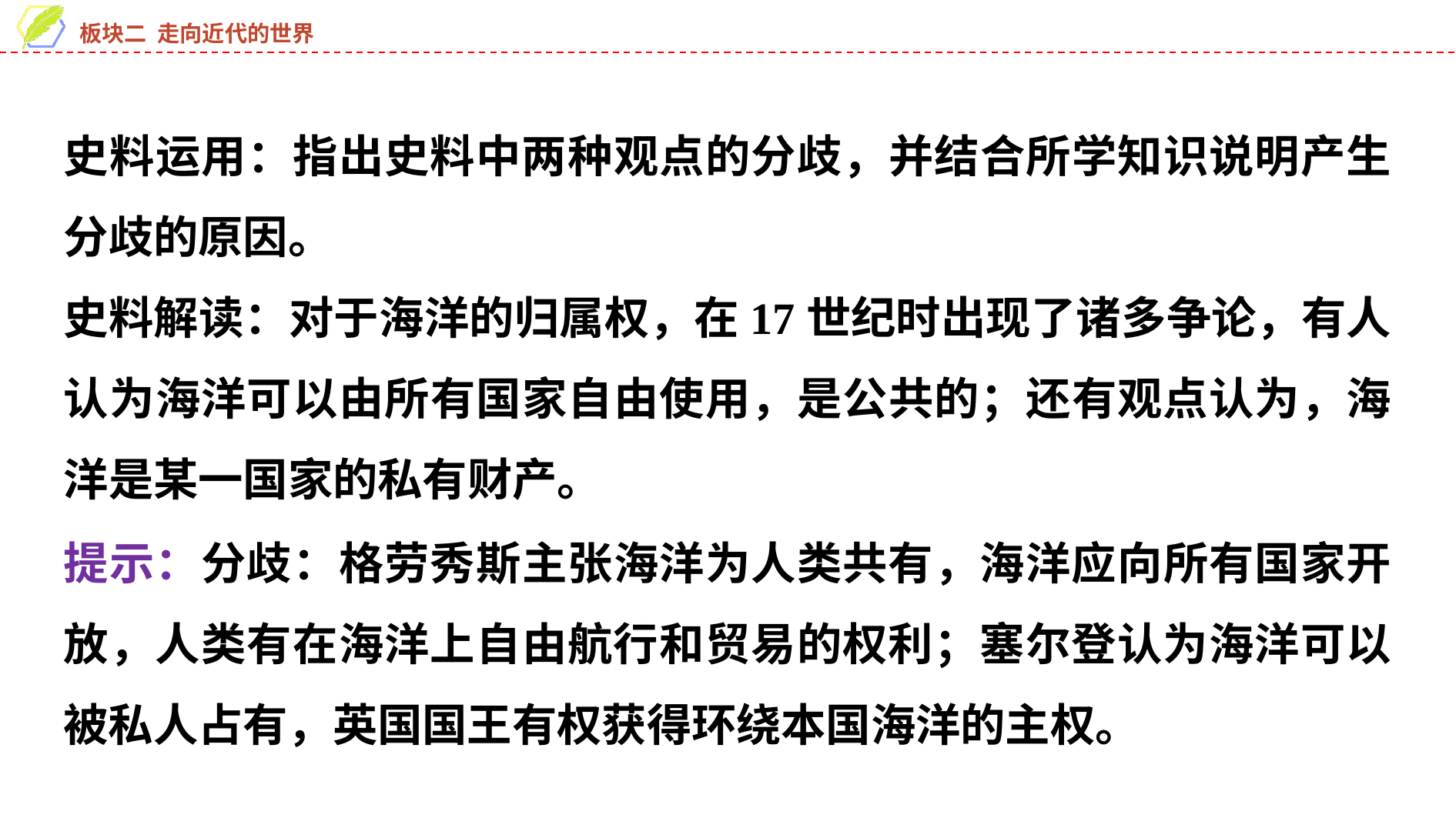

史料运用：指出史料中两种观点的分歧，并结合所学知识说明产生分歧的原因。
史料解读：对于海洋的归属权，在17世纪时出现了诸多争论，有人认为海洋可以由所有国家自由使用，是公共的；还有观点认为，海洋是某一国家的私有财产。
提示：分歧：格劳秀斯主张海洋为人类共有，海洋应向所有国家开放，人类有在海洋上自由航行和贸易的权利；塞尔登认为海洋可以被私人占有，英国国王有权获得环绕本国海洋的主权。